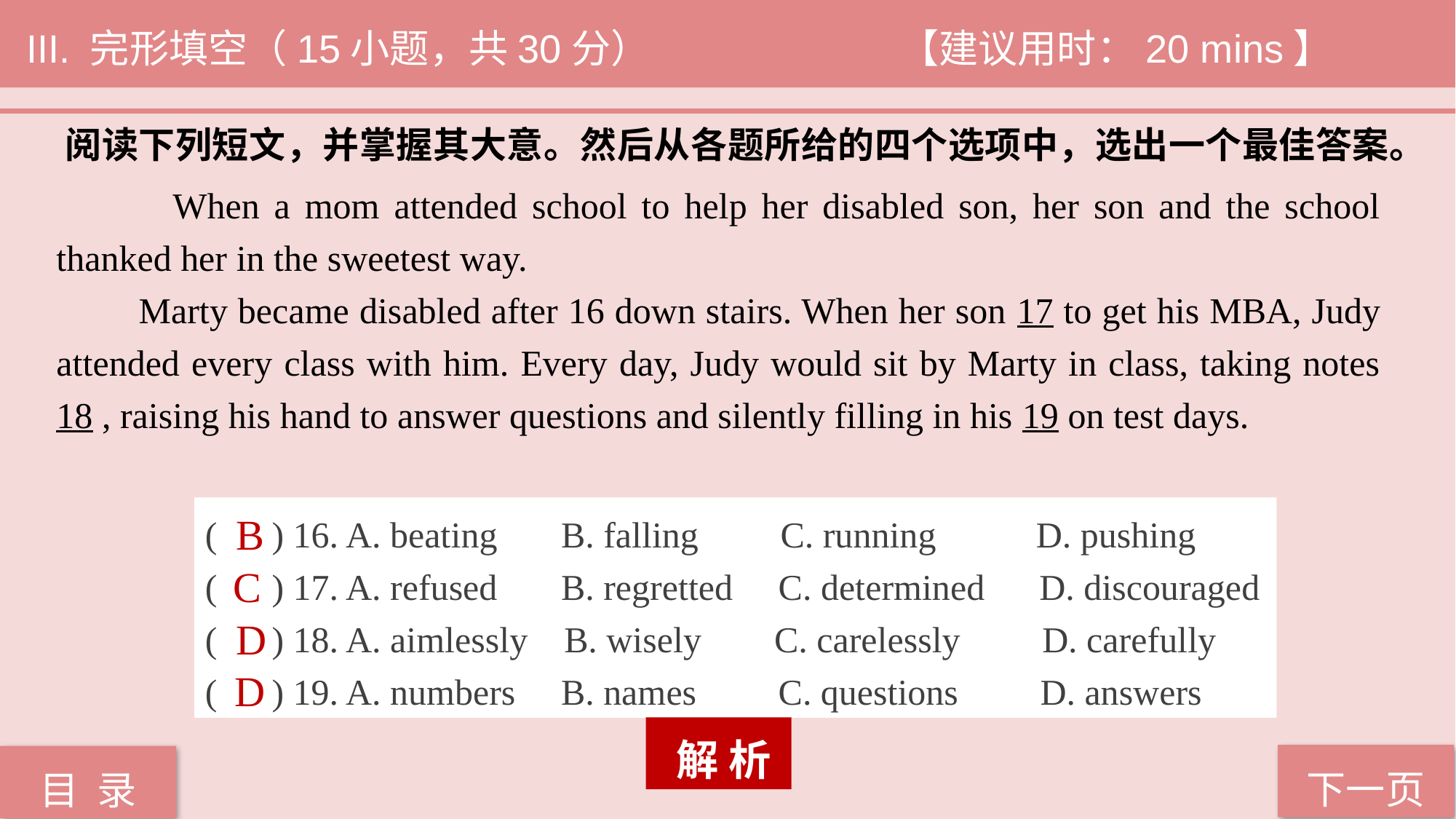

III. 完形填空（15小题，共30分） 			【建议用时：20 mins】
阅读下列短文，并掌握其大意。然后从各题所给的四个选项中，选出一个最佳答案。
        When a mom attended school to help her disabled son, her son and the school thanked her in the sweetest way.
        Marty became disabled after 16 down stairs. When her son 17 to get his MBA, Judy attended every class with him. Every day, Judy would sit by Marty in class, taking notes 18 , raising his hand to answer questions and silently filling in his 19 on test days.
(      ) 16. A. beating       B. falling         C. running           D. pushing
(      ) 17. A. refused       B. regretted     C. determined      D. discouraged
(      ) 18. A. aimlessly    B. wisely        C. carelessly         D. carefully
(      ) 19. A. numbers     B. names         C. questions         D. answers
B
C
D
D
 解 析